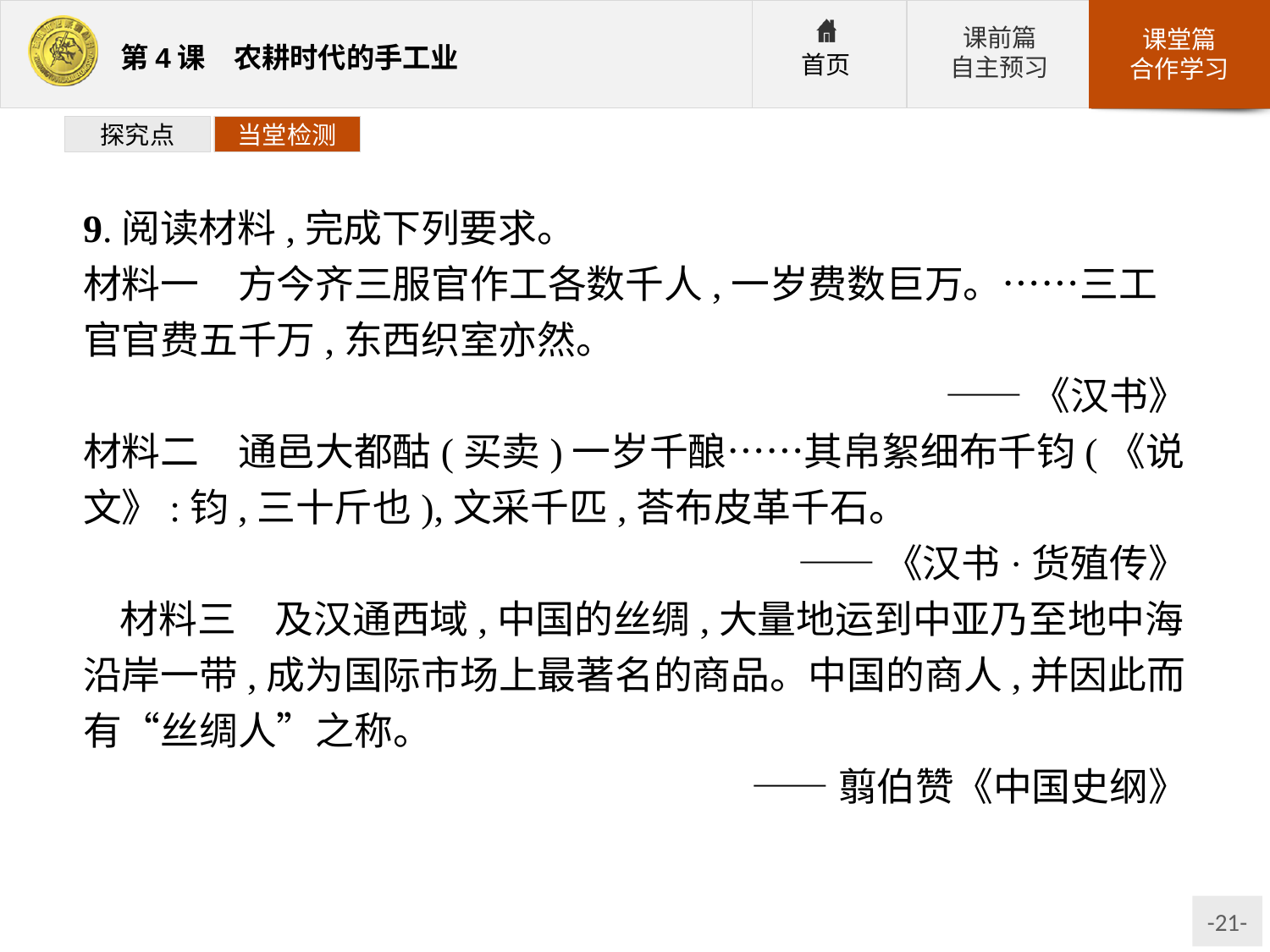

探究点
当堂检测
9.阅读材料,完成下列要求。
材料一　方今齐三服官作工各数千人,一岁费数巨万。……三工官官费五千万,东西织室亦然。
——《汉书》
材料二　通邑大都酤(买卖)一岁千酿……其帛絮细布千钧(《说文》:钧,三十斤也),文采千匹,荅布皮革千石。
——《汉书·货殖传》
材料三　及汉通西域,中国的丝绸,大量地运到中亚乃至地中海沿岸一带,成为国际市场上最著名的商品。中国的商人,并因此而有“丝绸人”之称。
——翦伯赞《中国史纲》